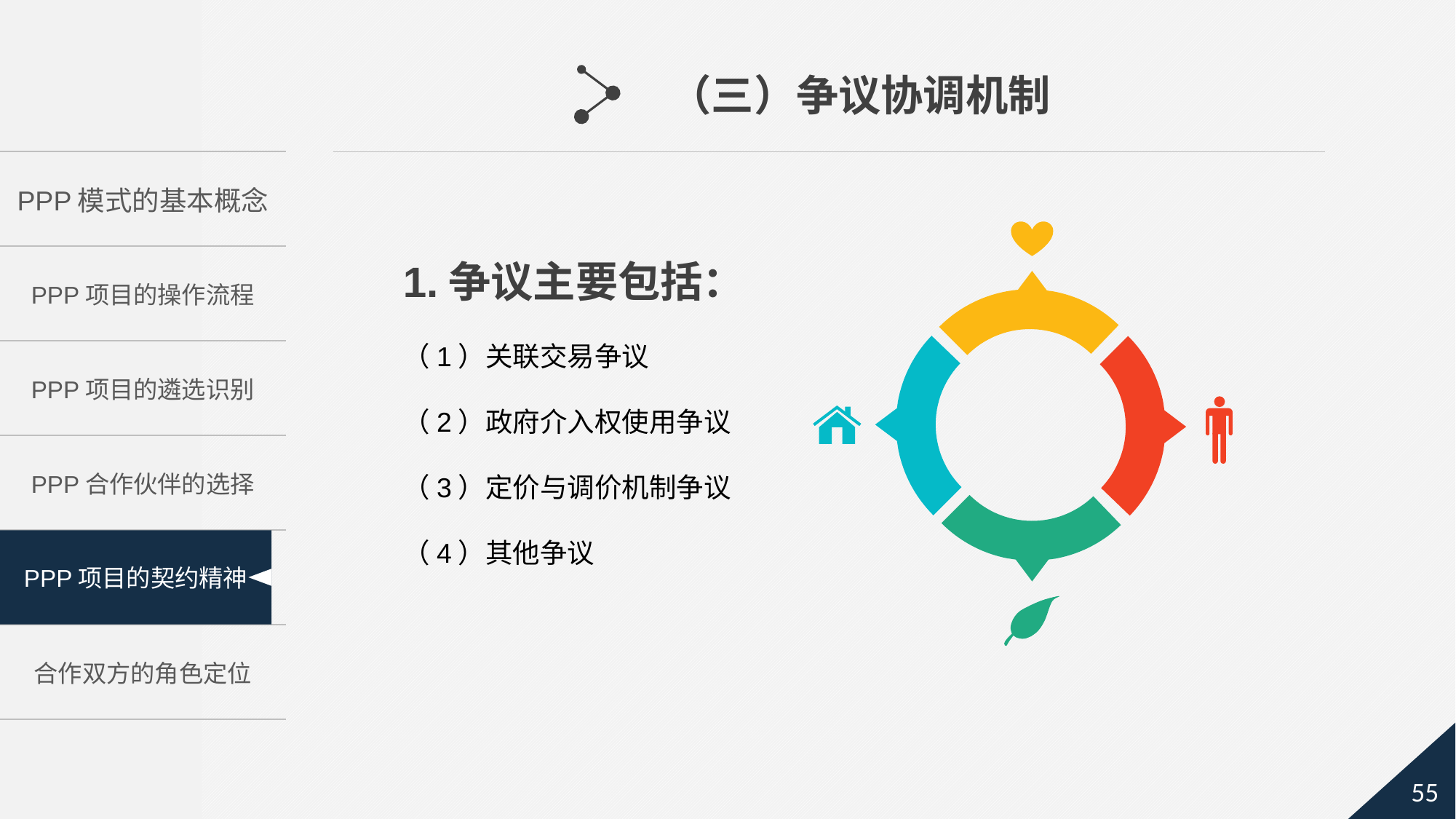

（三）争议协调机制

1.争议主要包括：

（1）关联交易争议

（2）政府介入权使用争议

（3）定价与调价机制争议

（4）其他争议